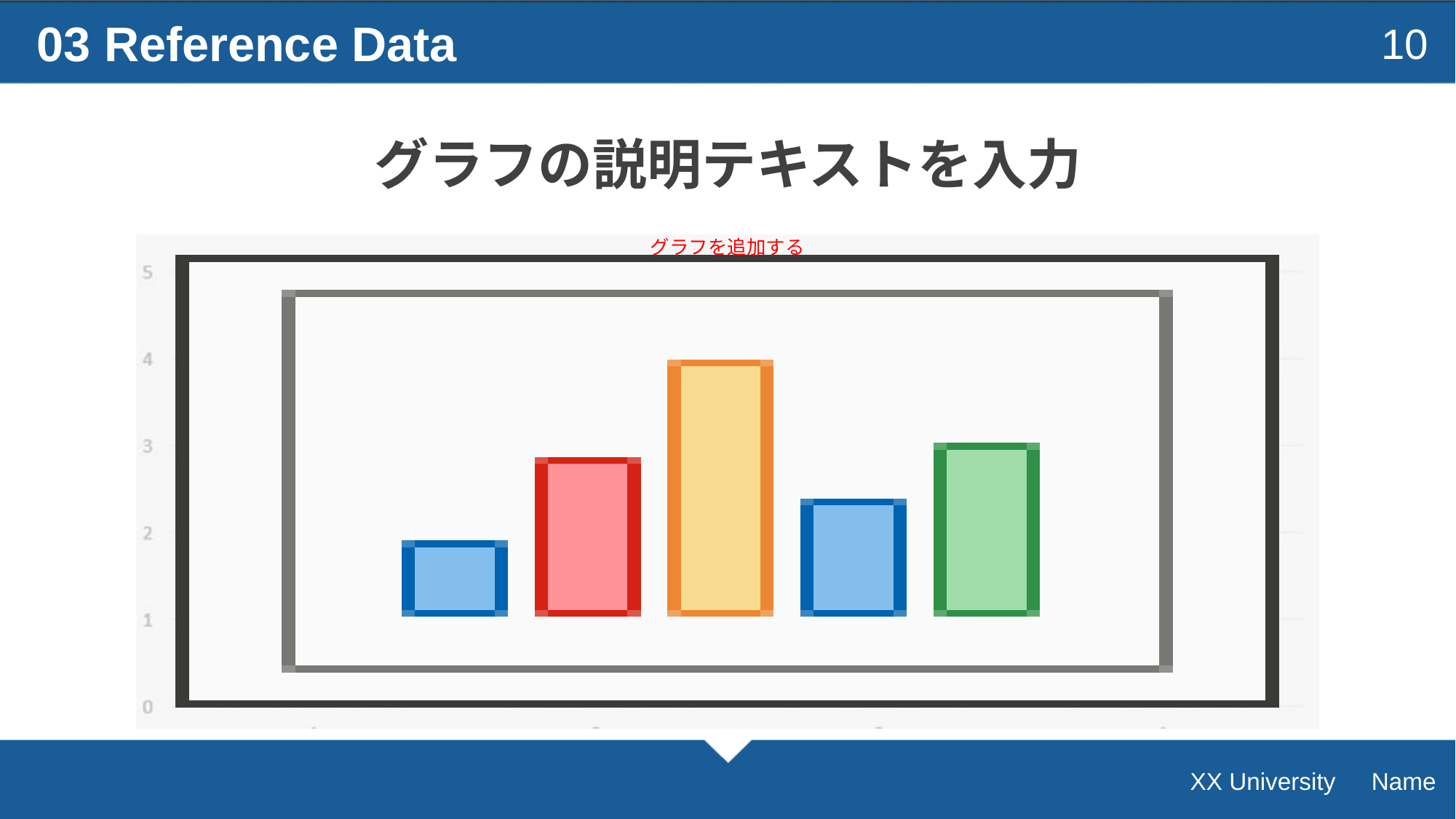

03 Reference Data
10
グラフの説明テキストを入力

XX University　Name